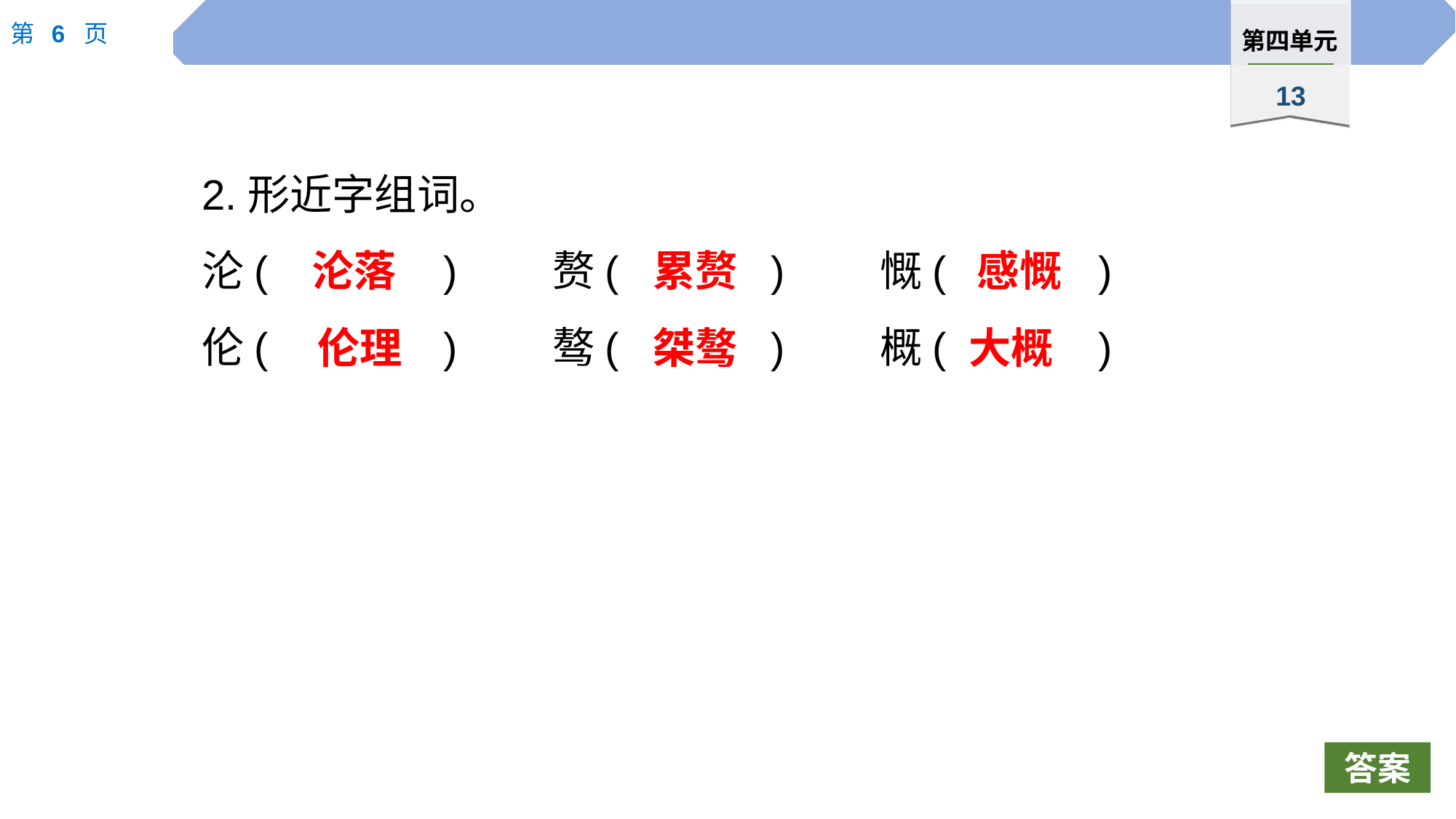

2.形近字组词。
沦(		)	赘(		)	慨(		)
伦(		)	骜(		)	概(		)
沦落
累赘
感慨
伦理
桀骜
大概
答案